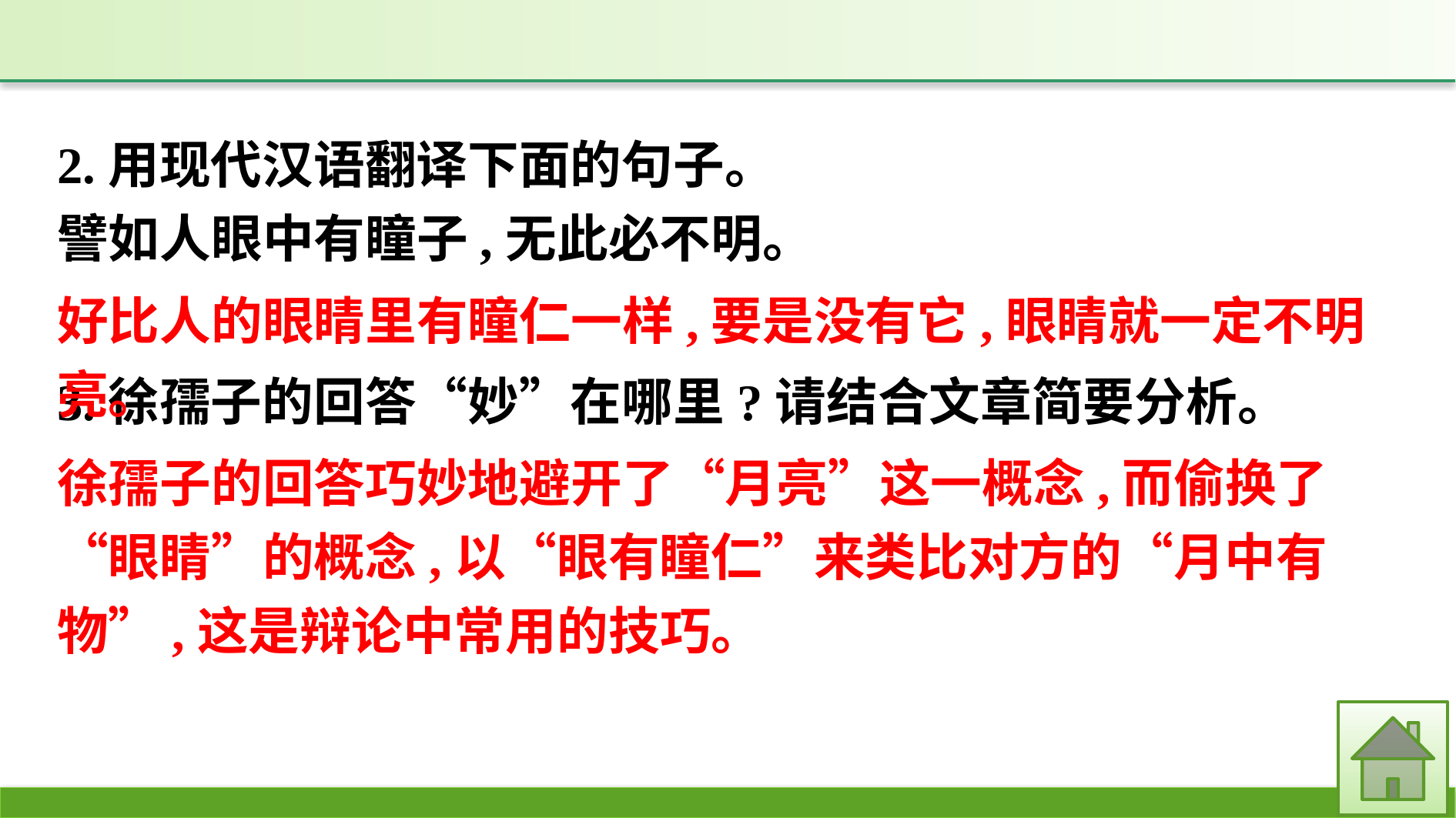

2.用现代汉语翻译下面的句子。
譬如人眼中有瞳子,无此必不明。
好比人的眼睛里有瞳仁一样,要是没有它,眼睛就一定不明亮。
3.徐孺子的回答“妙”在哪里?请结合文章简要分析。
徐孺子的回答巧妙地避开了“月亮”这一概念,而偷换了“眼睛”的概念,以“眼有瞳仁”来类比对方的“月中有物”,这是辩论中常用的技巧。